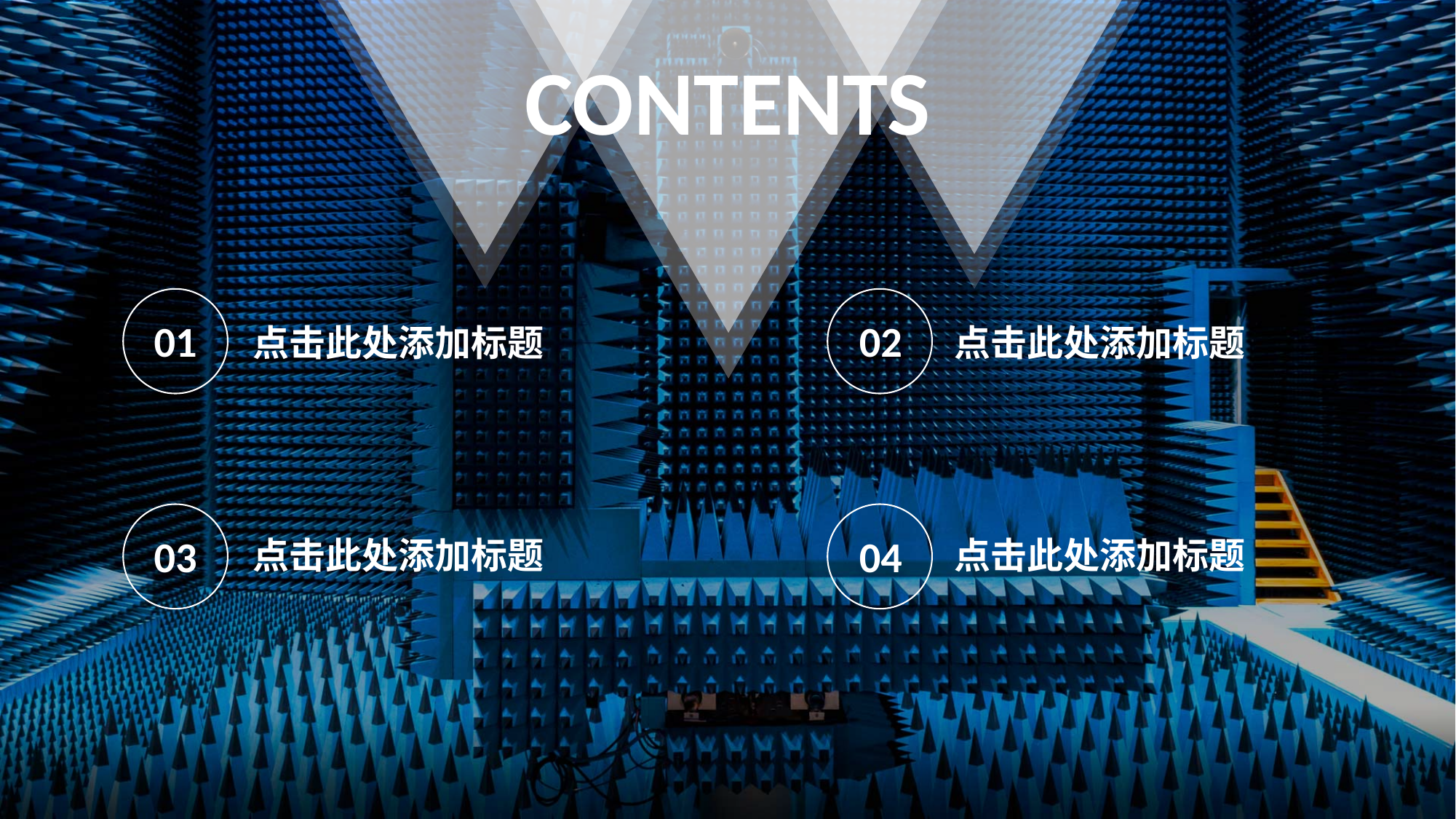

CONTENTS
01
02
点击此处添加标题
点击此处添加标题
03
04
点击此处添加标题
点击此处添加标题